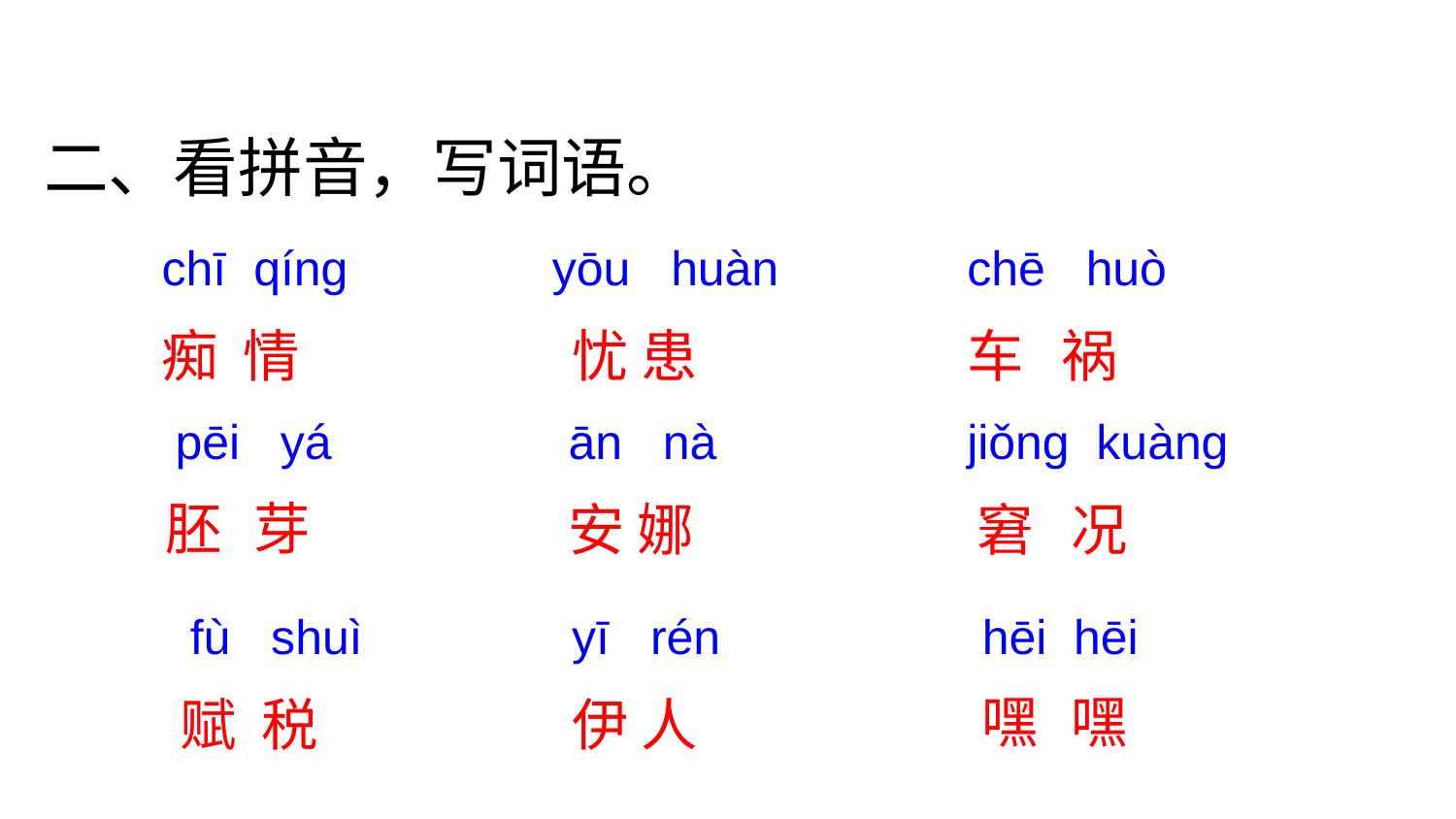

二、看拼音，写词语。
chī  qíng
yōu   huàn
chē   huò
痴  情
忧 患
车   祸
 pēi   yá
ān   nà
jiǒng  kuàng
胚  芽
安 娜
窘   况
 fù   shuì
yī   rén
hēi  hēi
嘿  嘿
赋  税
伊 人